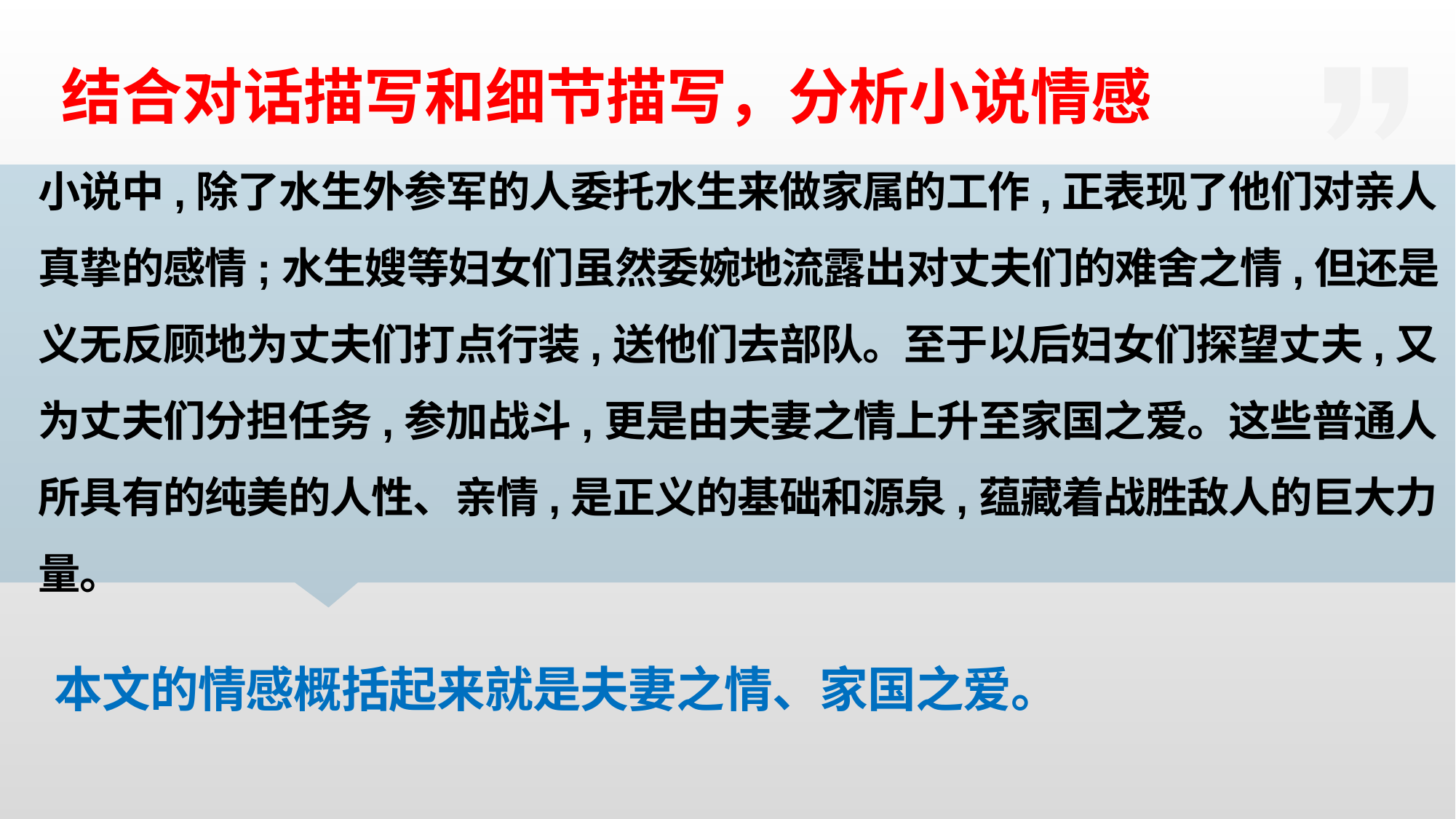

结合对话描写和细节描写，分析小说情感

小说中,除了水生外参军的人委托水生来做家属的工作,正表现了他们对亲人真挚的感情;水生嫂等妇女们虽然委婉地流露出对丈夫们的难舍之情,但还是义无反顾地为丈夫们打点行装,送他们去部队。至于以后妇女们探望丈夫,又为丈夫们分担任务,参加战斗,更是由夫妻之情上升至家国之爱。这些普通人所具有的纯美的人性、亲情,是正义的基础和源泉,蕴藏着战胜敌人的巨大力量。
本文的情感概括起来就是夫妻之情、家国之爱。